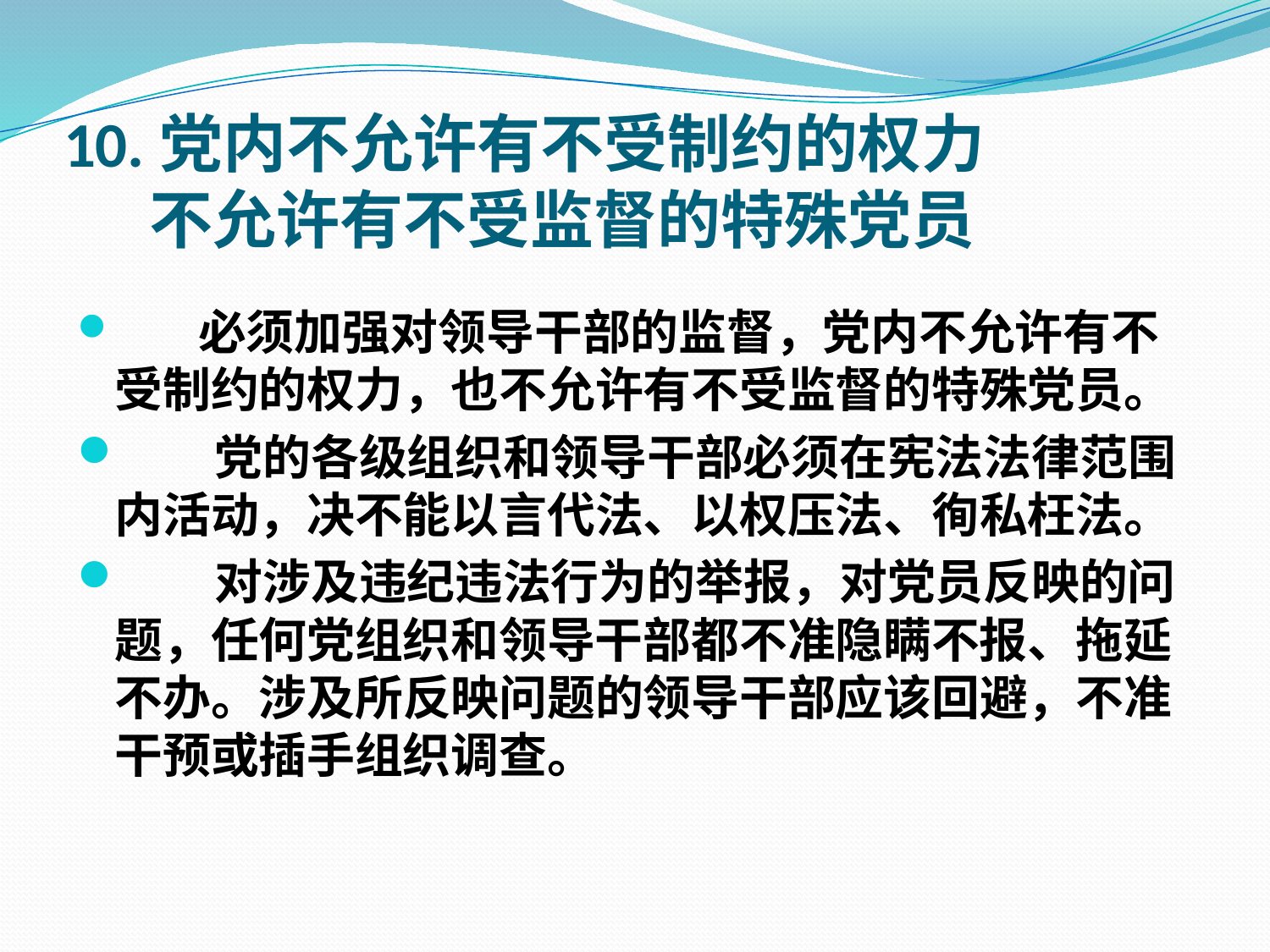

# 10.党内不允许有不受制约的权力 不允许有不受监督的特殊党员

　　必须加强对领导干部的监督，党内不允许有不受制约的权力，也不允许有不受监督的特殊党员。
　　党的各级组织和领导干部必须在宪法法律范围内活动，决不能以言代法、以权压法、徇私枉法。
　　对涉及违纪违法行为的举报，对党员反映的问题，任何党组织和领导干部都不准隐瞒不报、拖延不办。涉及所反映问题的领导干部应该回避，不准干预或插手组织调查。